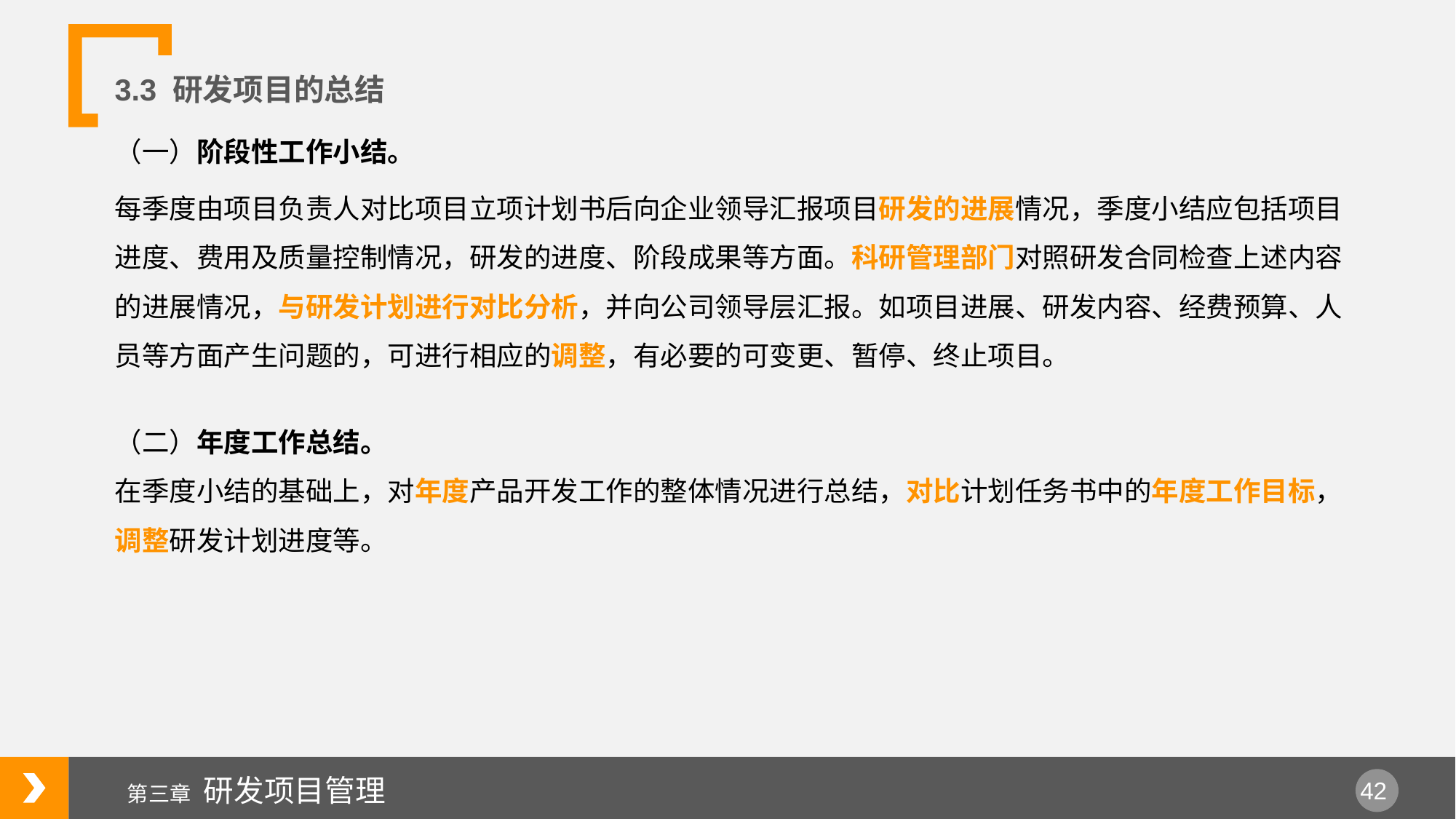

3.3 研发项目的总结
（一）阶段性工作小结。
每季度由项目负责人对比项目立项计划书后向企业领导汇报项目研发的进展情况，季度小结应包括项目进度、费用及质量控制情况，研发的进度、阶段成果等方面。科研管理部门对照研发合同检查上述内容的进展情况，与研发计划进行对比分析，并向公司领导层汇报。如项目进展、研发内容、经费预算、人员等方面产生问题的，可进行相应的调整，有必要的可变更、暂停、终止项目。
（二）年度工作总结。
在季度小结的基础上，对年度产品开发工作的整体情况进行总结，对比计划任务书中的年度工作目标，调整研发计划进度等。